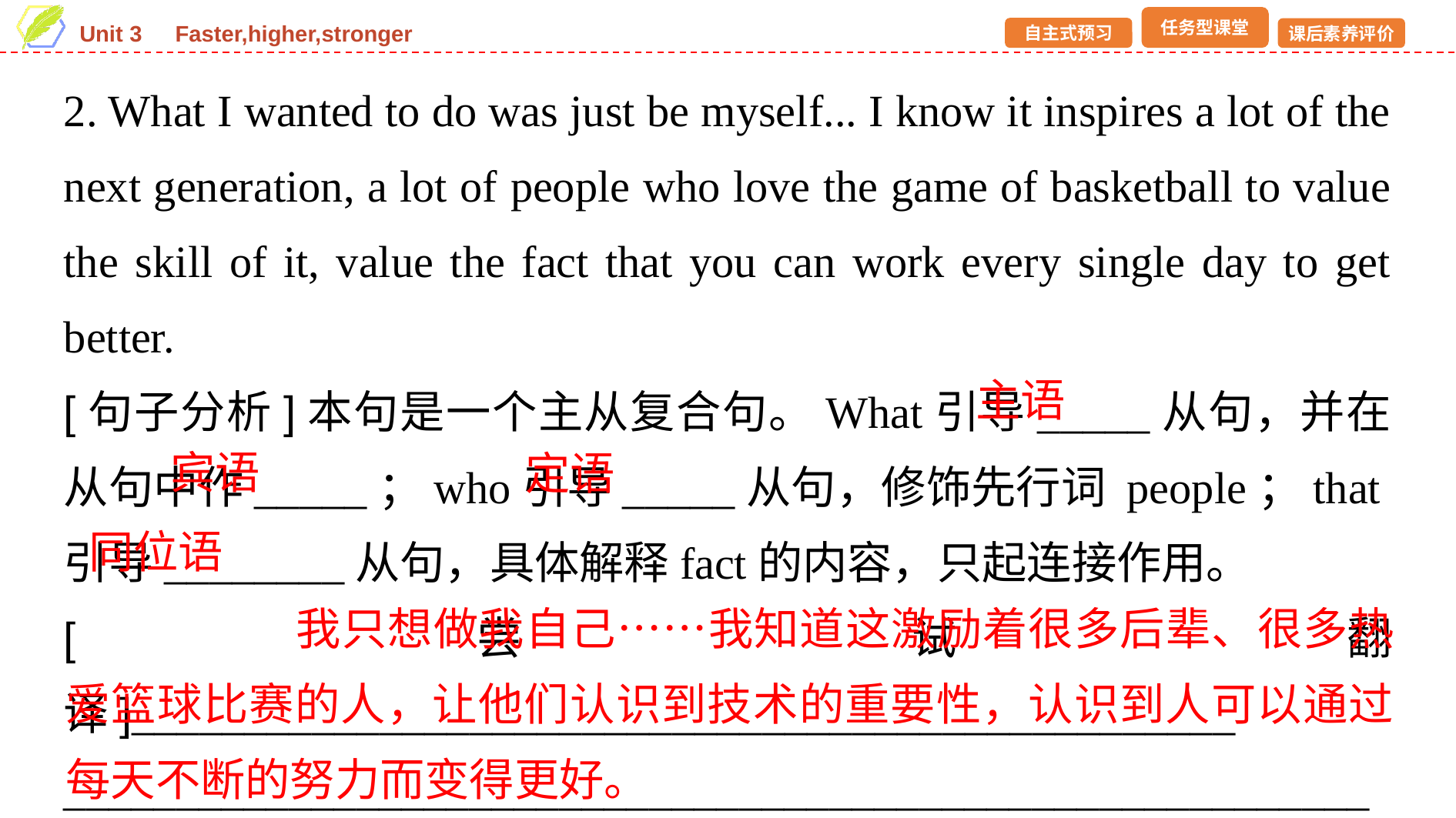

2. What I wanted to do was just be myself... I know it inspires a lot of the next generation, a lot of people who love the game of basketball to value the skill of it, value the fact that you can work every single day to get better.
[句子分析]本句是一个主从复合句。What引导_____从句，并在从句中作_____；who引导_____从句，修饰先行词 people；that引导________从句，具体解释fact的内容，只起连接作用。
[尝试翻译]_________________________________________________
______________________________________________________________________________________________________________________
主语
宾语
定语
同位语
                    我只想做我自己……我知道这激励着很多后辈、很多热爱篮球比赛的人，让他们认识到技术的重要性，认识到人可以通过每天不断的努力而变得更好。